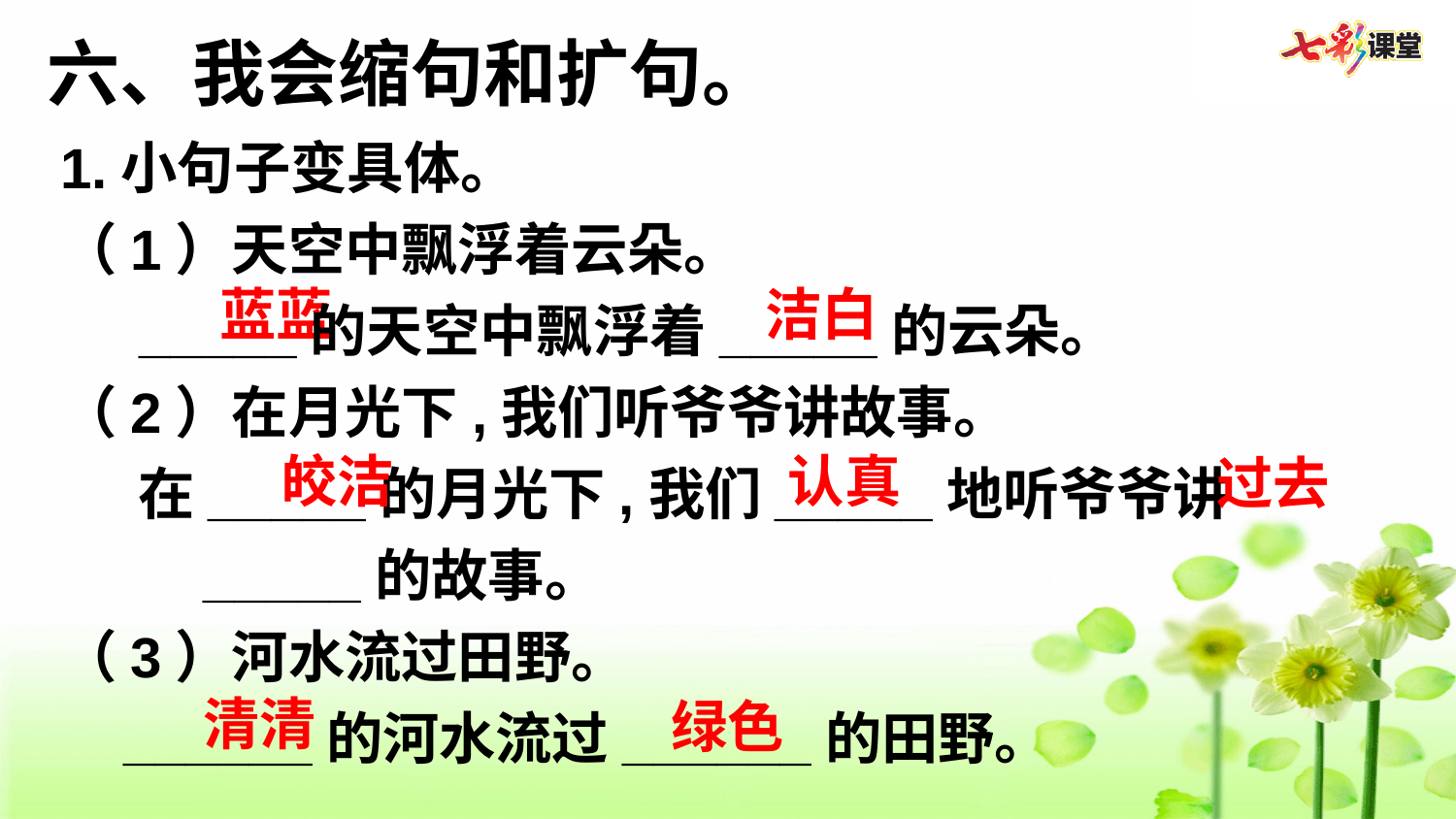

六、我会缩句和扩句。
1.小句子变具体。
（1）天空中飘浮着云朵。
     _____的天空中飘浮着_____的云朵。
（2）在月光下,我们听爷爷讲故事。
     在_____的月光下,我们_____地听爷爷讲_____的故事。
（3）河水流过田野。
    ______的河水流过______的田野。
蓝蓝
洁白
皎洁
认真
过去
清清
绿色